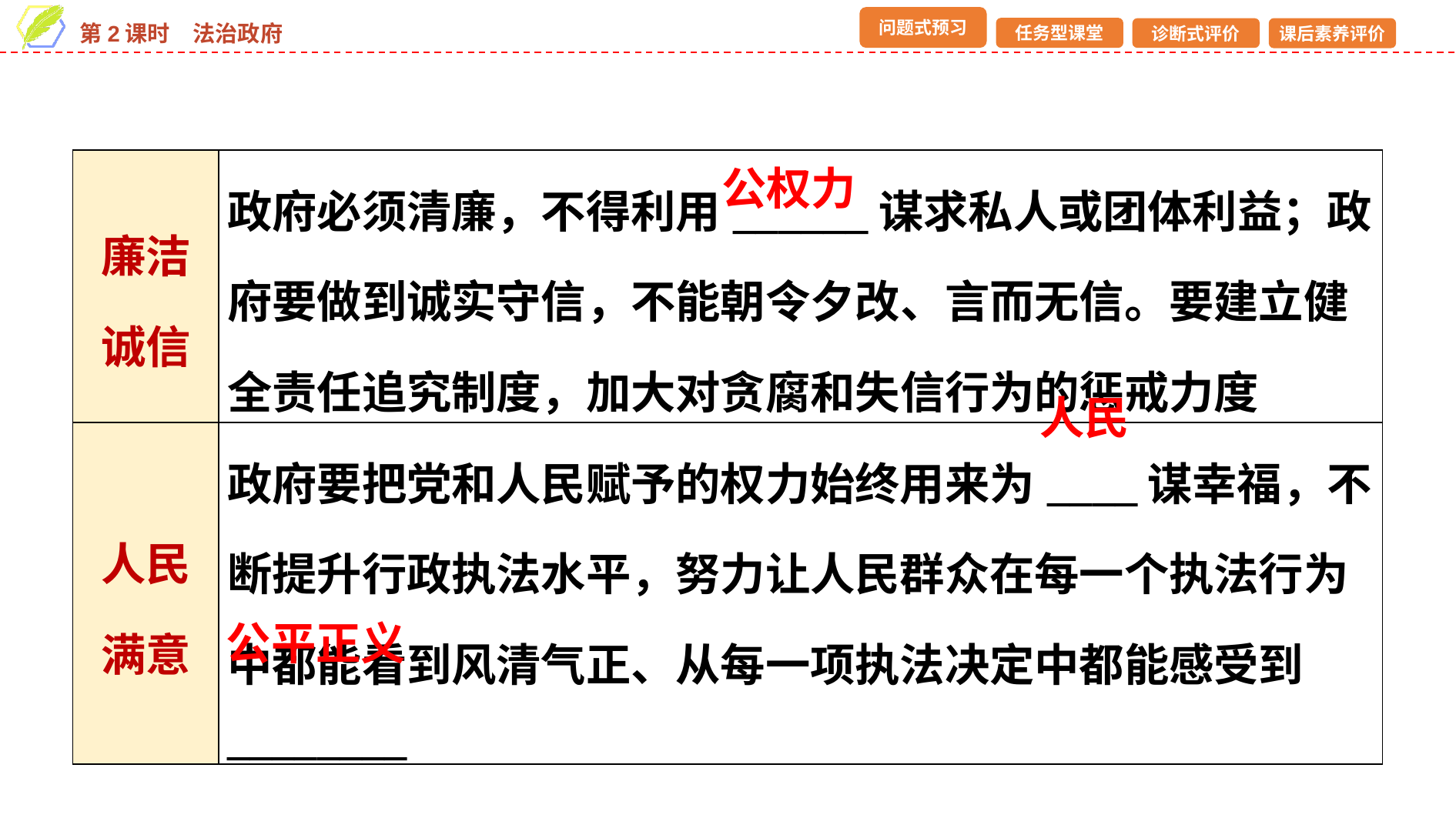

| 廉洁诚信 | 政府必须清廉，不得利用\_\_\_\_\_\_谋求私人或团体利益；政府要做到诚实守信，不能朝令夕改、言而无信。要建立健全责任追究制度，加大对贪腐和失信行为的惩戒力度 |
| --- | --- |
| 人民满意 | 政府要把党和人民赋予的权力始终用来为\_\_\_\_谋幸福，不断提升行政执法水平，努力让人民群众在每一个执法行为中都能看到风清气正、从每一项执法决定中都能感受到\_\_\_\_\_\_\_\_ |
公权力
人民
公平正义